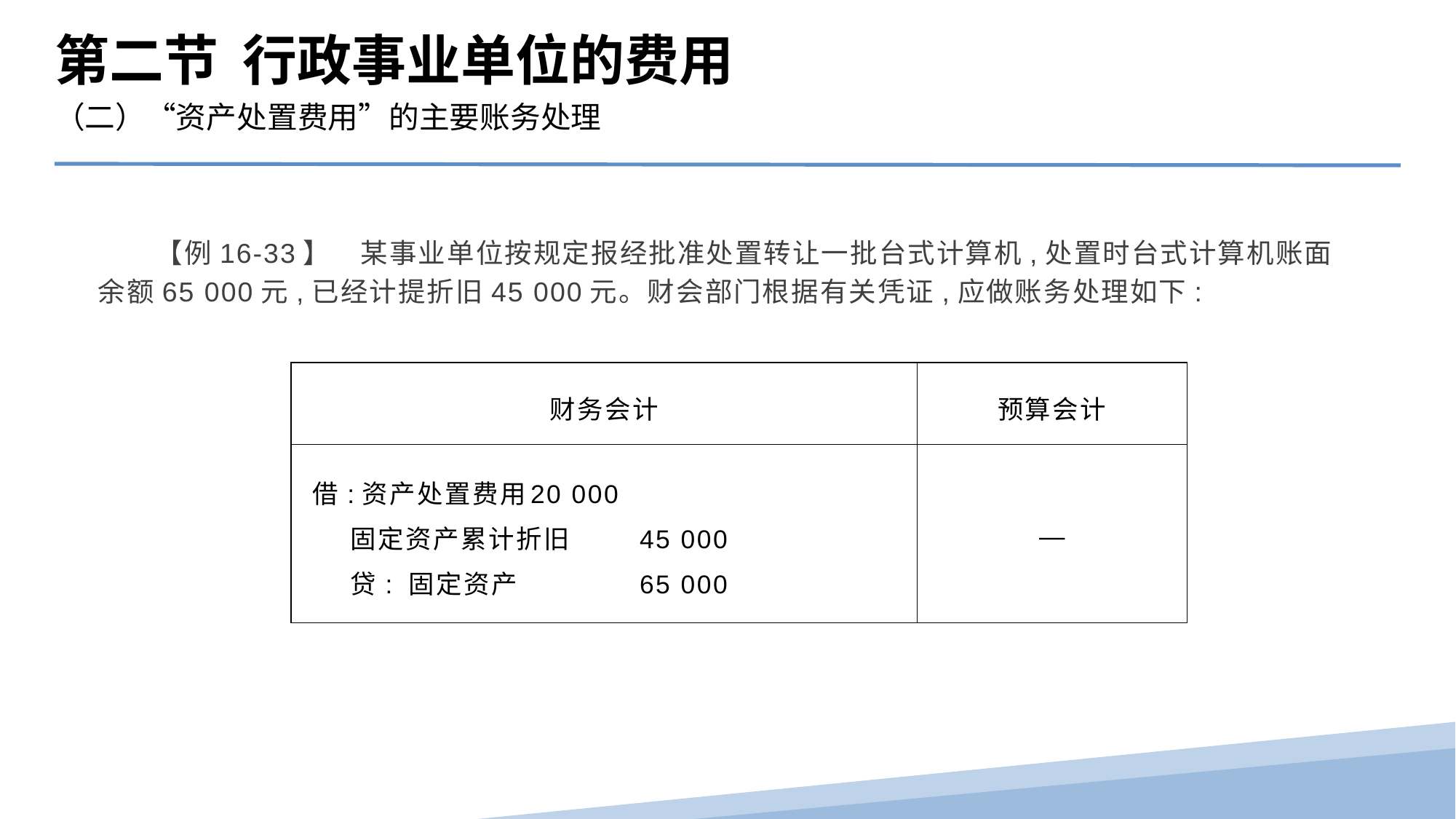

第二节  行政事业单位的费用
（二）“资产处置费用”的主要账务处理
　　【例16-33】　某事业单位按规定报经批准处置转让一批台式计算机,处置时台式计算机账面余额65 000元,已经计提折旧45 000元。财会部门根据有关凭证,应做账务处理如下:
| 财务会计 | 预算会计 |
| --- | --- |
| 借:资产处置费用 20 000 固定资产累计折旧 45 000 贷: 固定资产 65 000 | — |